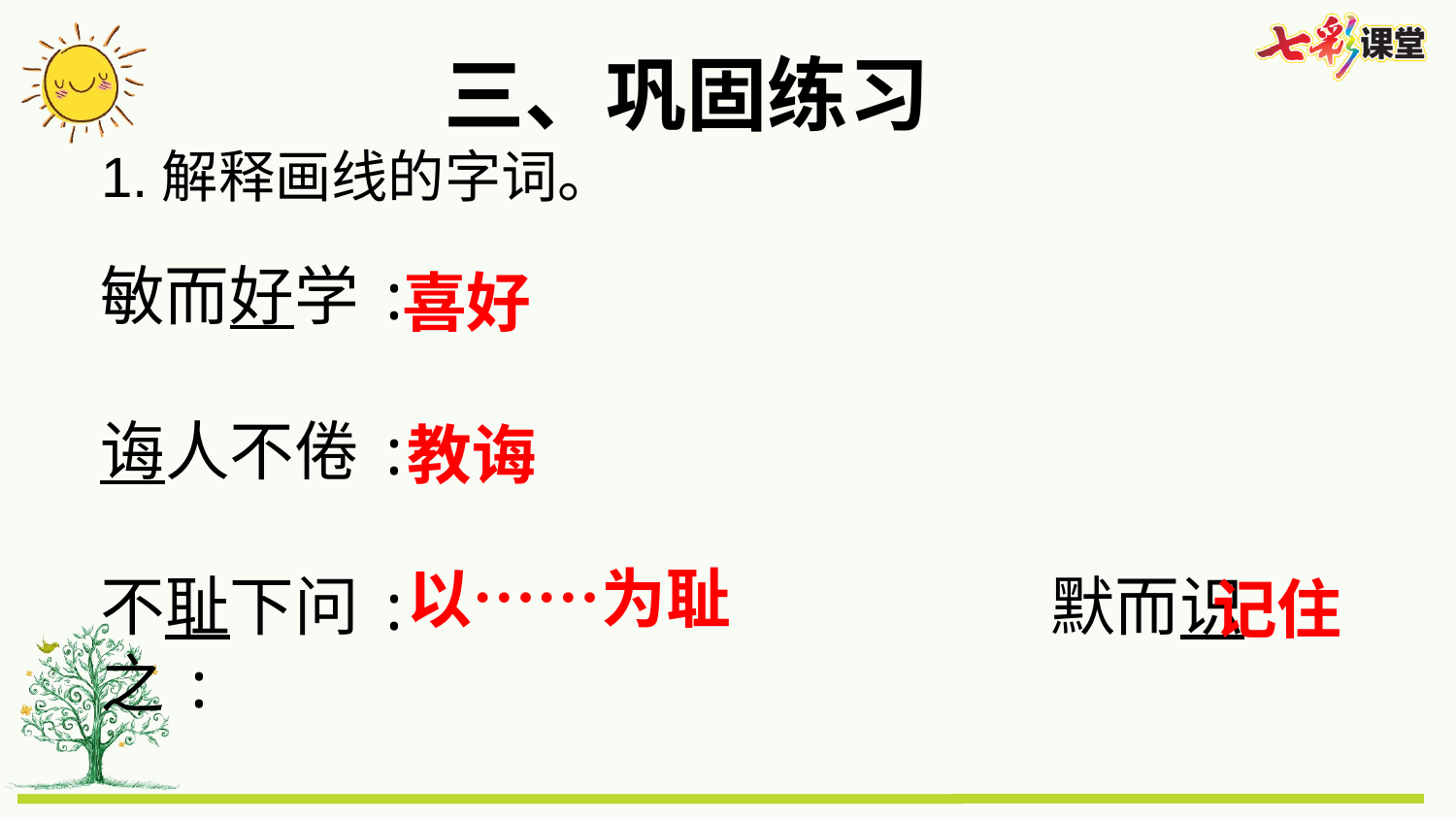

三、巩固练习
1.解释画线的字词。
敏而好学:

诲人不倦:

不耻下问:                默而识之:
喜好
教诲
以……为耻
记住